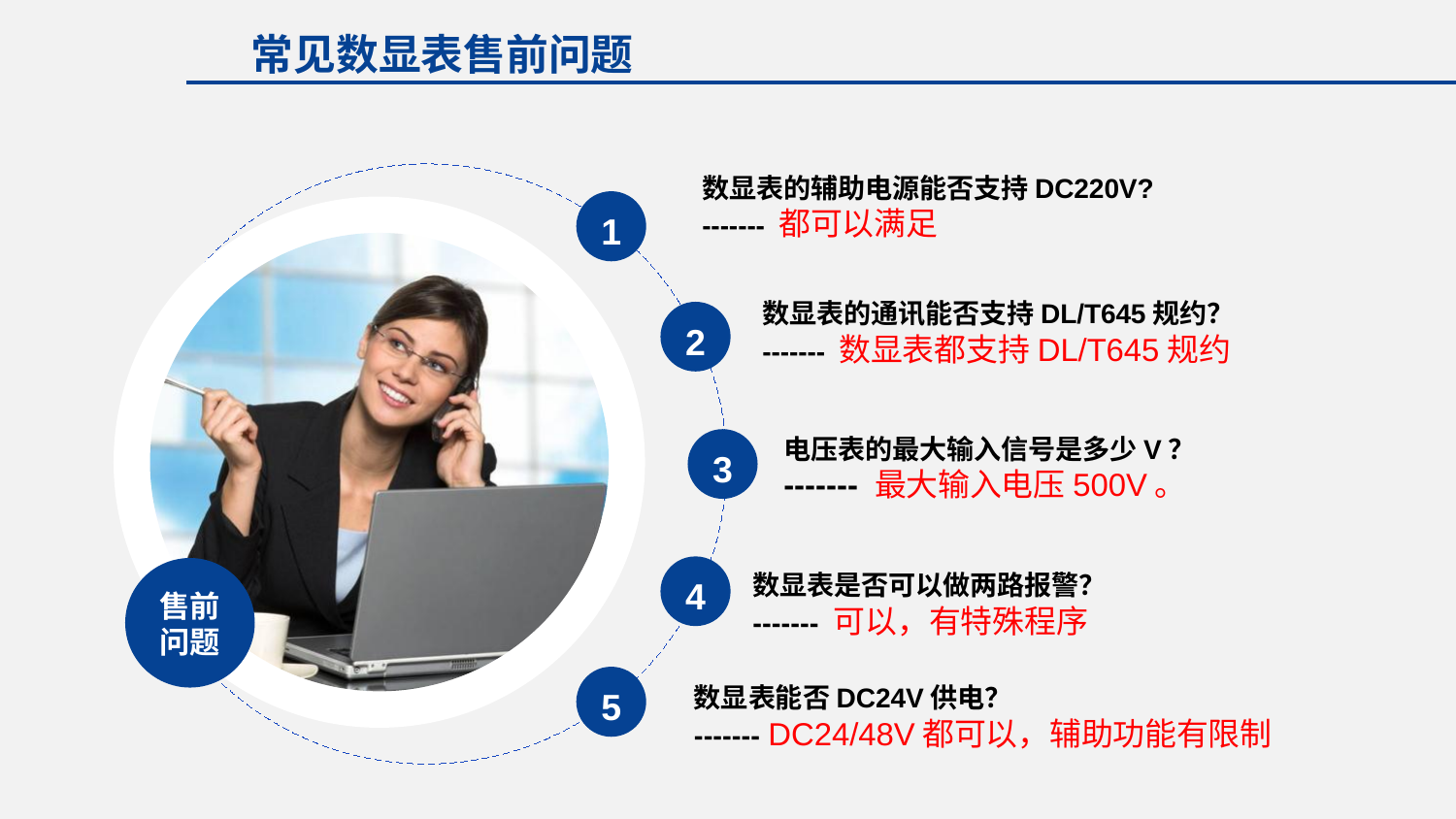

常见数显表售前问题

数显表的辅助电源能否支持DC220V?
------- 都可以满足
1

数显表的通讯能否支持DL/T645规约？
------- 数显表都支持DL/T645规约
2
电压表的最大输入信号是多少V？
------- 最大输入电压500V。
3
4

数显表是否可以做两路报警？
------- 可以，有特殊程序
售前问题
5
数显表能否DC24V供电？
------- DC24/48V都可以，辅助功能有限制